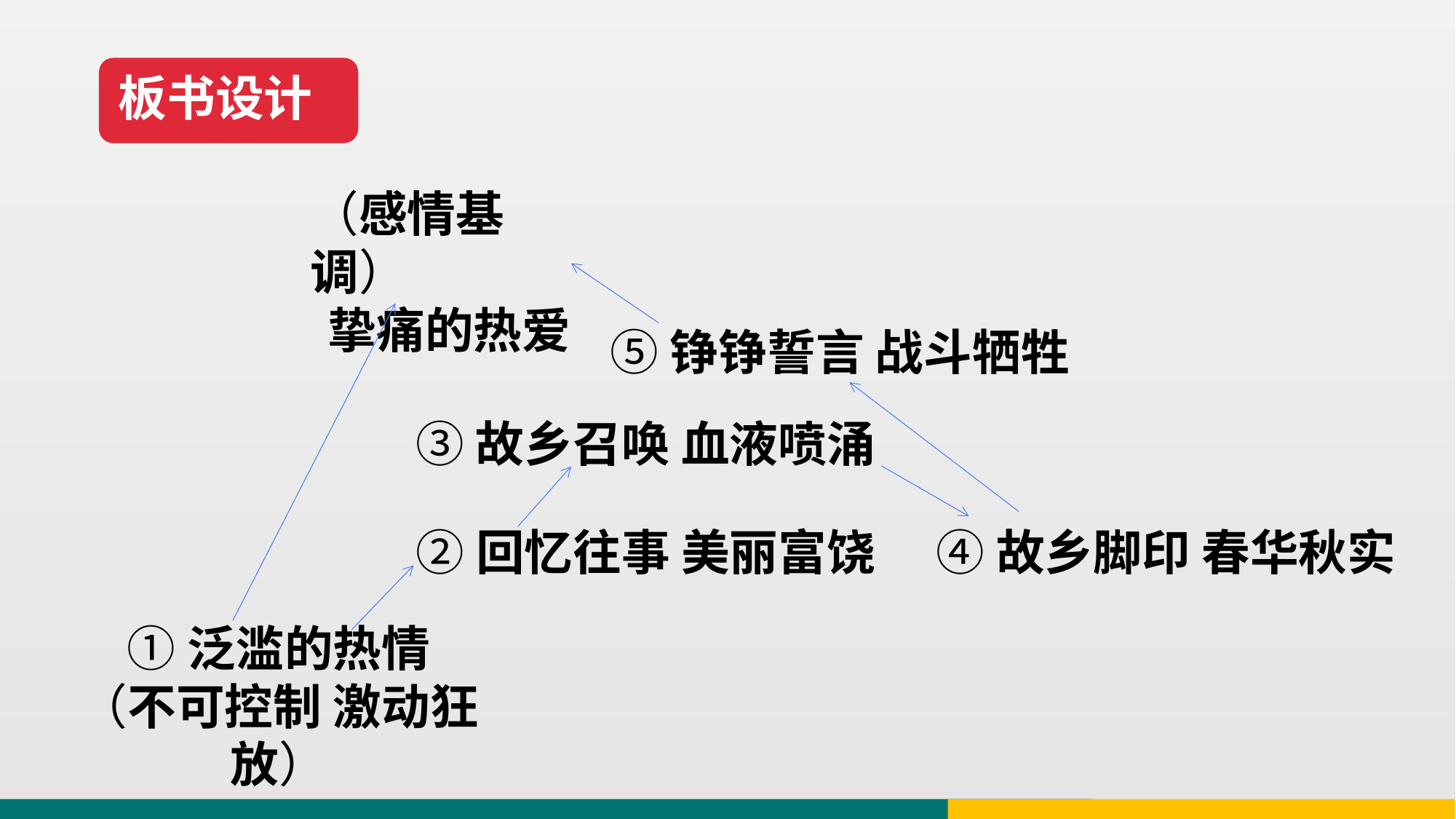

板书设计
（感情基调）
挚痛的热爱
⑤铮铮誓言 战斗牺牲
③故乡召唤 血液喷涌
②回忆往事 美丽富饶
④故乡脚印 春华秋实
①泛滥的热情
（不可控制 激动狂放）